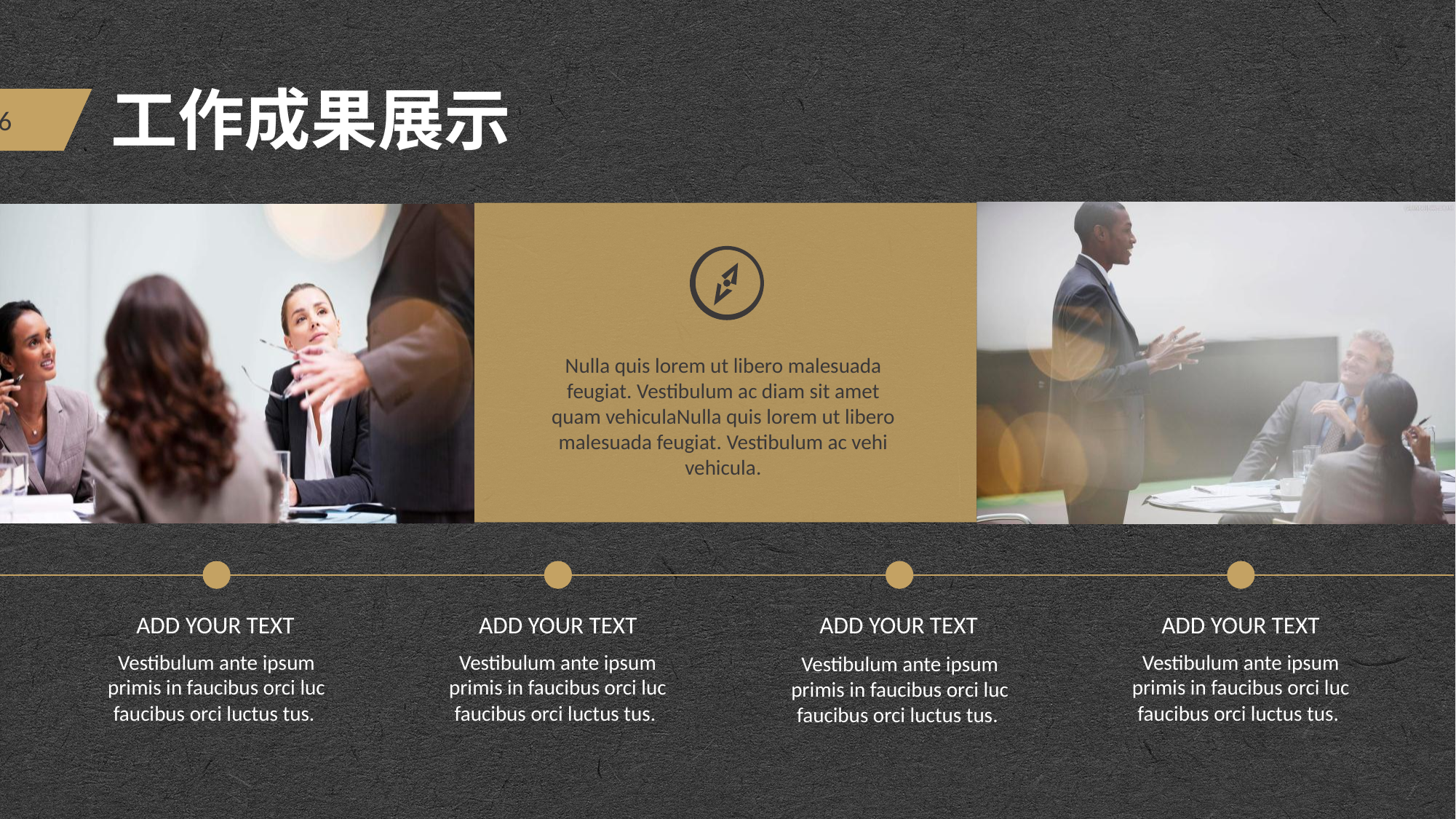

# 工作成果展示

Nulla quis lorem ut libero malesuada feugiat. Vestibulum ac diam sit amet quam vehiculaNulla quis lorem ut libero malesuada feugiat. Vestibulum ac vehi vehicula.

ADD YOUR TEXT
ADD YOUR TEXT
ADD YOUR TEXT
ADD YOUR TEXT
Vestibulum ante ipsum primis in faucibus orci luc faucibus orci luctus tus.
Vestibulum ante ipsum primis in faucibus orci luc faucibus orci luctus tus.
Vestibulum ante ipsum primis in faucibus orci luc faucibus orci luctus tus.
Vestibulum ante ipsum primis in faucibus orci luc faucibus orci luctus tus.